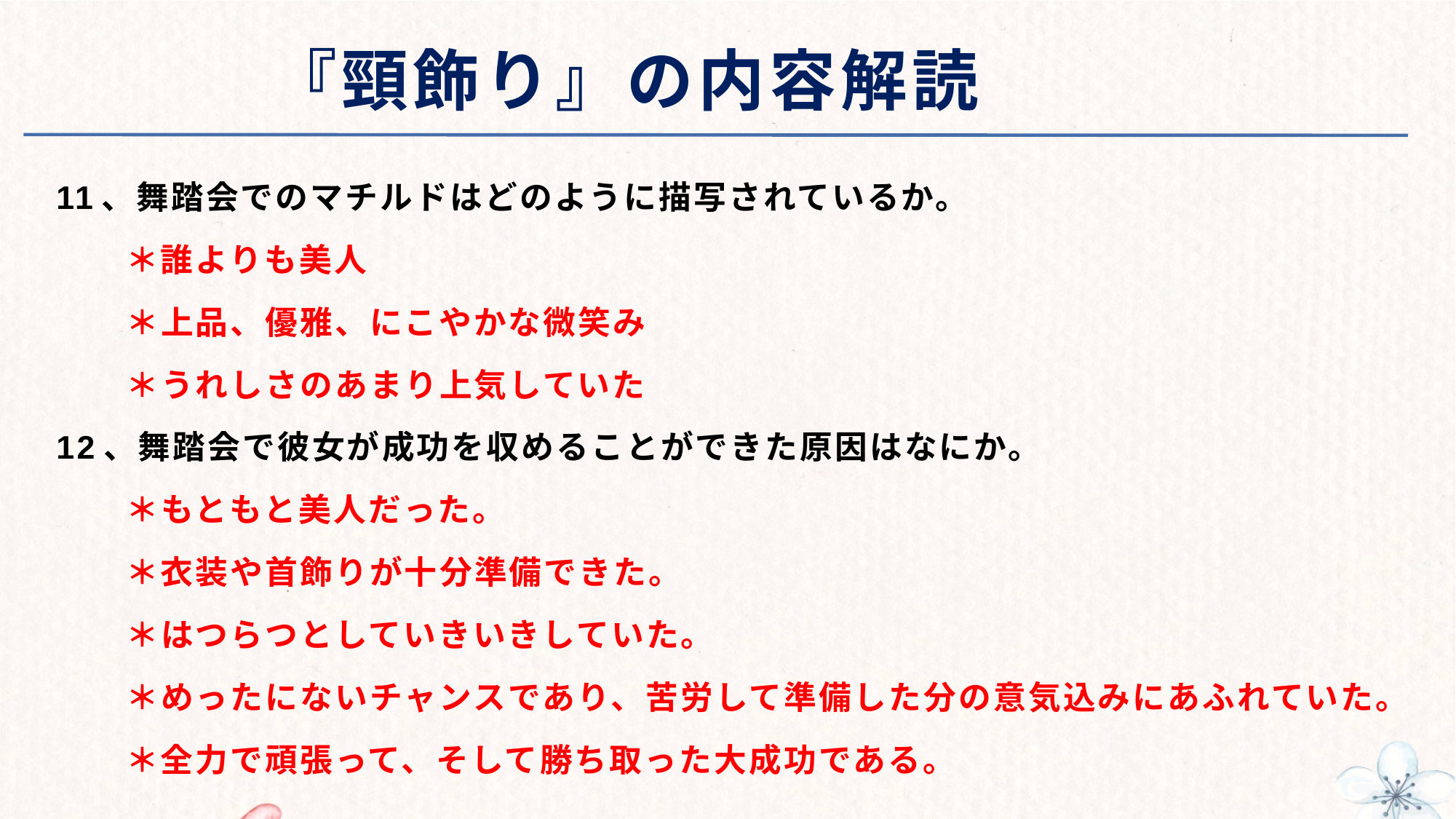

# 『頸飾り』の内容解読
11、舞踏会でのマチルドはどのように描写されているか。
　　＊誰よりも美人
　　＊上品、優雅、にこやかな微笑み
　　＊うれしさのあまり上気していた
12、舞踏会で彼女が成功を収めることができた原因はなにか。
　　＊もともと美人だった。
　　＊衣装や首飾りが十分準備できた。
　　＊はつらつとしていきいきしていた。
　　＊めったにないチャンスであり、苦労して準備した分の意気込みにあふれていた。
　　＊全力で頑張って、そして勝ち取った大成功である。